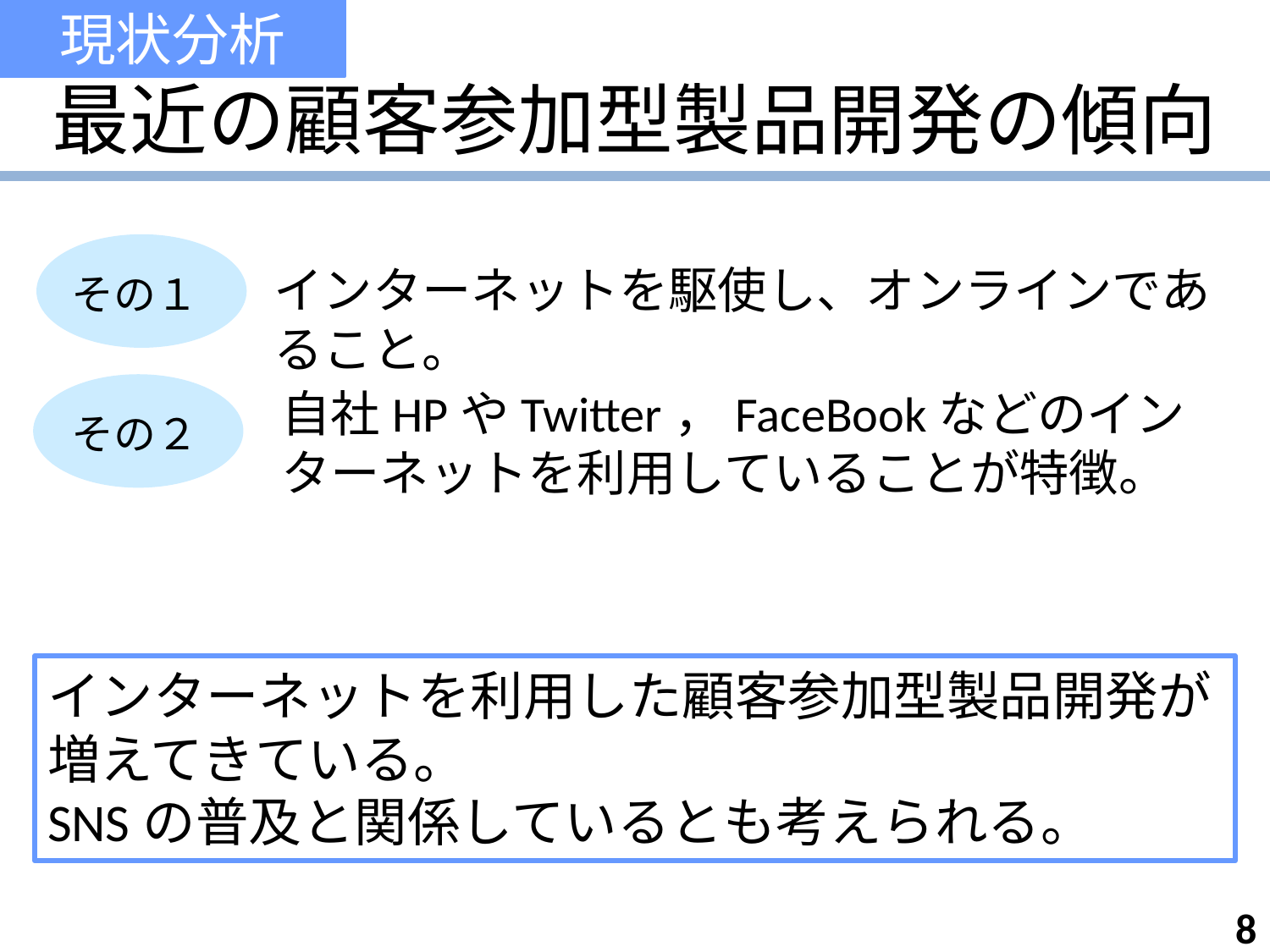

現状分析
# 最近の顧客参加型製品開発の傾向

インターネットを駆使し、オンラインであること。
その１

自社HPやTwitter，FaceBookなどのインターネットを利用していることが特徴。
その２

インターネットを利用した顧客参加型製品開発が増えてきている。
SNSの普及と関係しているとも考えられる。
8